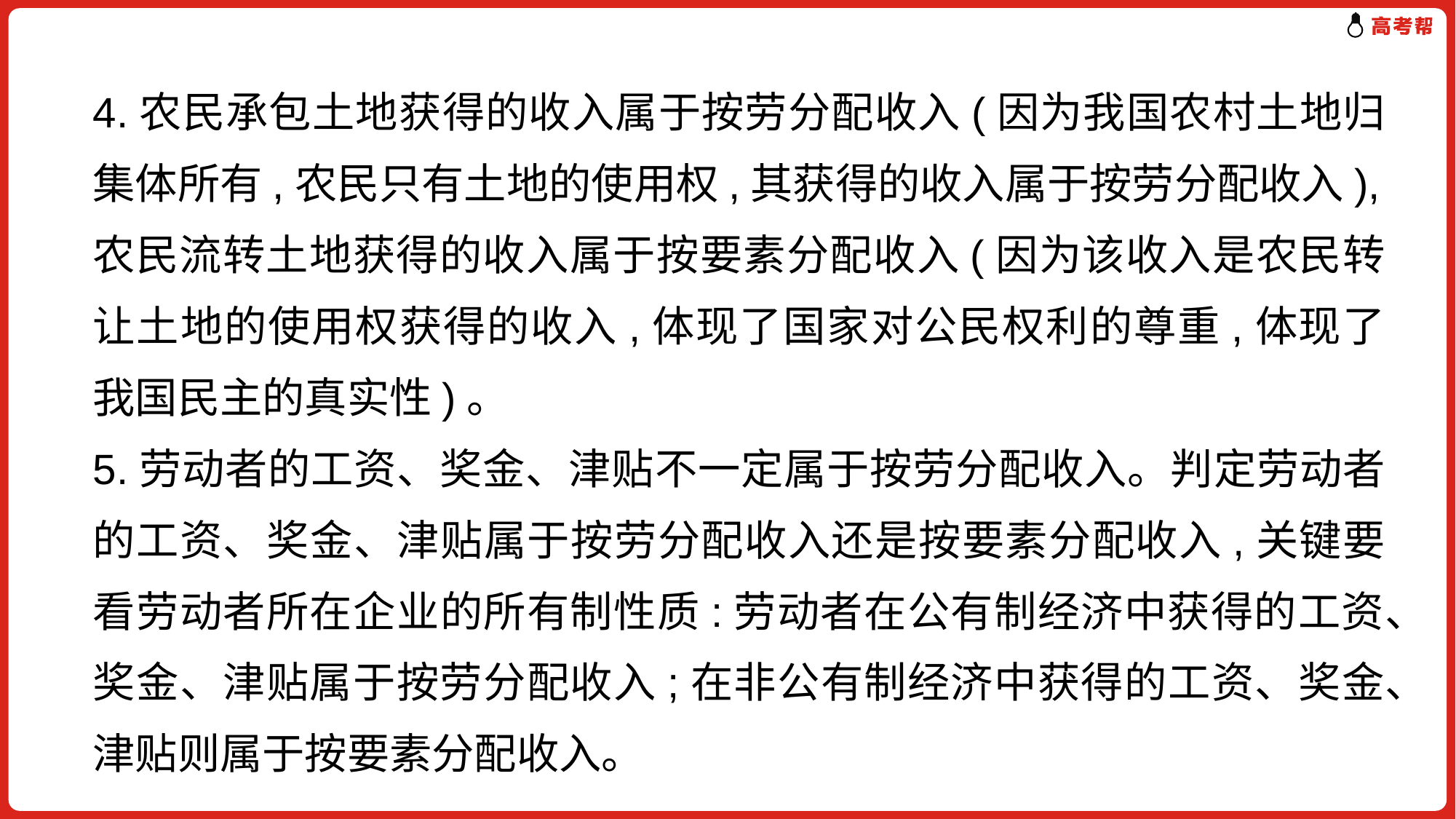

4.农民承包土地获得的收入属于按劳分配收入(因为我国农村土地归集体所有,农民只有土地的使用权,其获得的收入属于按劳分配收入),农民流转土地获得的收入属于按要素分配收入(因为该收入是农民转让土地的使用权获得的收入,体现了国家对公民权利的尊重,体现了我国民主的真实性)。
5.劳动者的工资、奖金、津贴不一定属于按劳分配收入。判定劳动者的工资、奖金、津贴属于按劳分配收入还是按要素分配收入,关键要看劳动者所在企业的所有制性质:劳动者在公有制经济中获得的工资、奖金、津贴属于按劳分配收入;在非公有制经济中获得的工资、奖金、津贴则属于按要素分配收入。